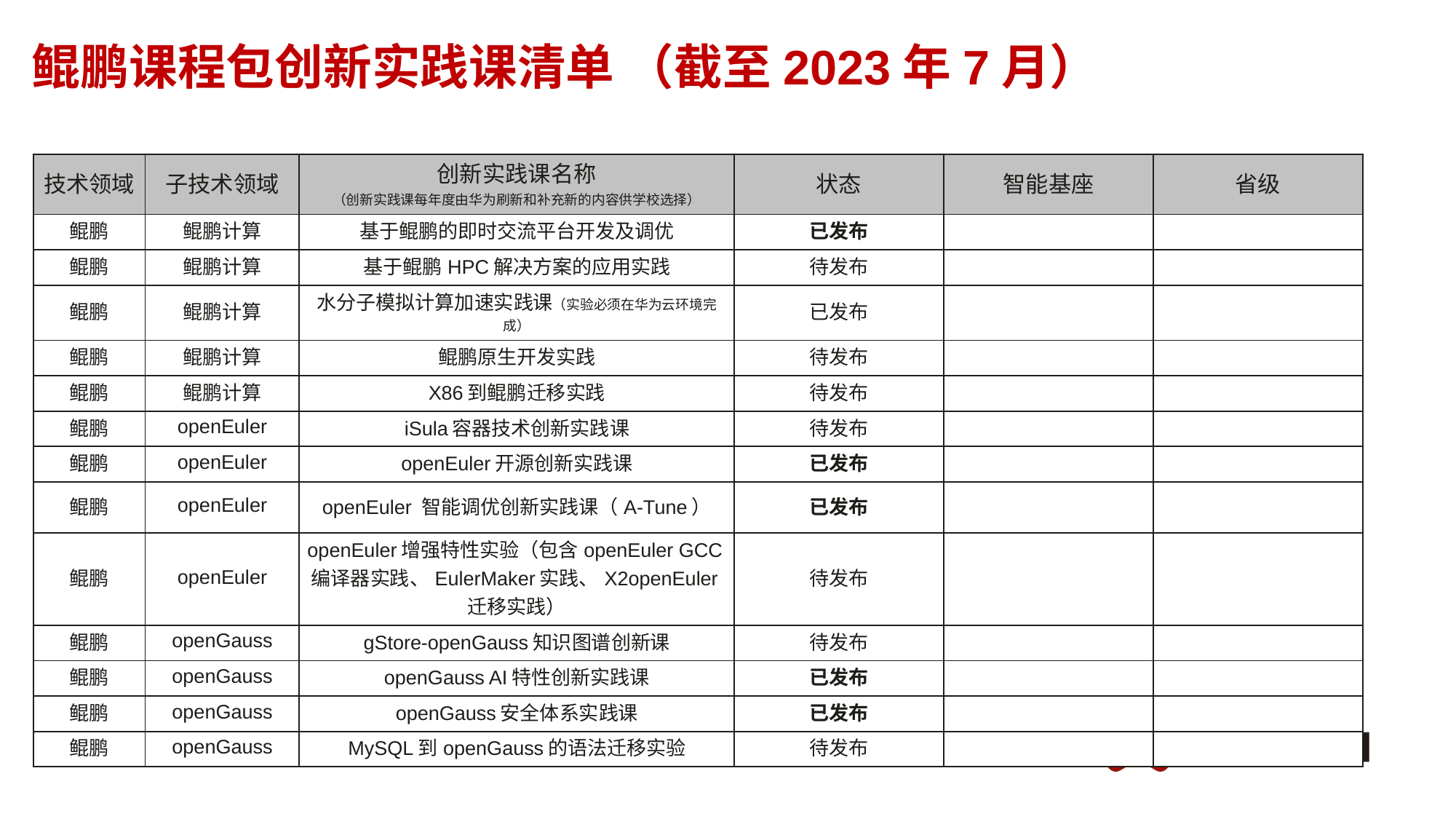

鲲鹏课程包创新实践课清单 （截至2023年7月）
| 技术领域 | 子技术领域 | 创新实践课名称 （创新实践课每年度由华为刷新和补充新的内容供学校选择） | 状态 | 智能基座 | 省级 |
| --- | --- | --- | --- | --- | --- |
| 鲲鹏 | 鲲鹏计算 | 基于鲲鹏的即时交流平台开发及调优 | 已发布 |  |  |
| 鲲鹏 | 鲲鹏计算 | 基于鲲鹏HPC解决方案的应用实践 | 待发布 |  |  |
| 鲲鹏 | 鲲鹏计算 | 水分子模拟计算加速实践课（实验必须在华为云环境完成） | 已发布 |  |  |
| 鲲鹏 | 鲲鹏计算 | 鲲鹏原生开发实践 | 待发布 |  |  |
| 鲲鹏 | 鲲鹏计算 | X86到鲲鹏迁移实践 | 待发布 |  |  |
| 鲲鹏 | openEuler | iSula容器技术创新实践课 | 待发布 |  |  |
| 鲲鹏 | openEuler | openEuler开源创新实践课 | 已发布 |  |  |
| 鲲鹏 | openEuler | openEuler 智能调优创新实践课（A-Tune） | 已发布 |  |  |
| 鲲鹏 | openEuler | openEuler增强特性实验（包含openEuler GCC编译器实践、EulerMaker实践、X2openEuler迁移实践） | 待发布 |  |  |
| 鲲鹏 | openGauss | gStore-openGauss知识图谱创新课 | 待发布 |  |  |
| 鲲鹏 | openGauss | openGauss AI特性创新实践课 | 已发布 |  |  |
| 鲲鹏 | openGauss | openGauss安全体系实践课 | 已发布 |  |  |
| 鲲鹏 | openGauss | MySQL到openGauss的语法迁移实验 | 待发布 |  |  |